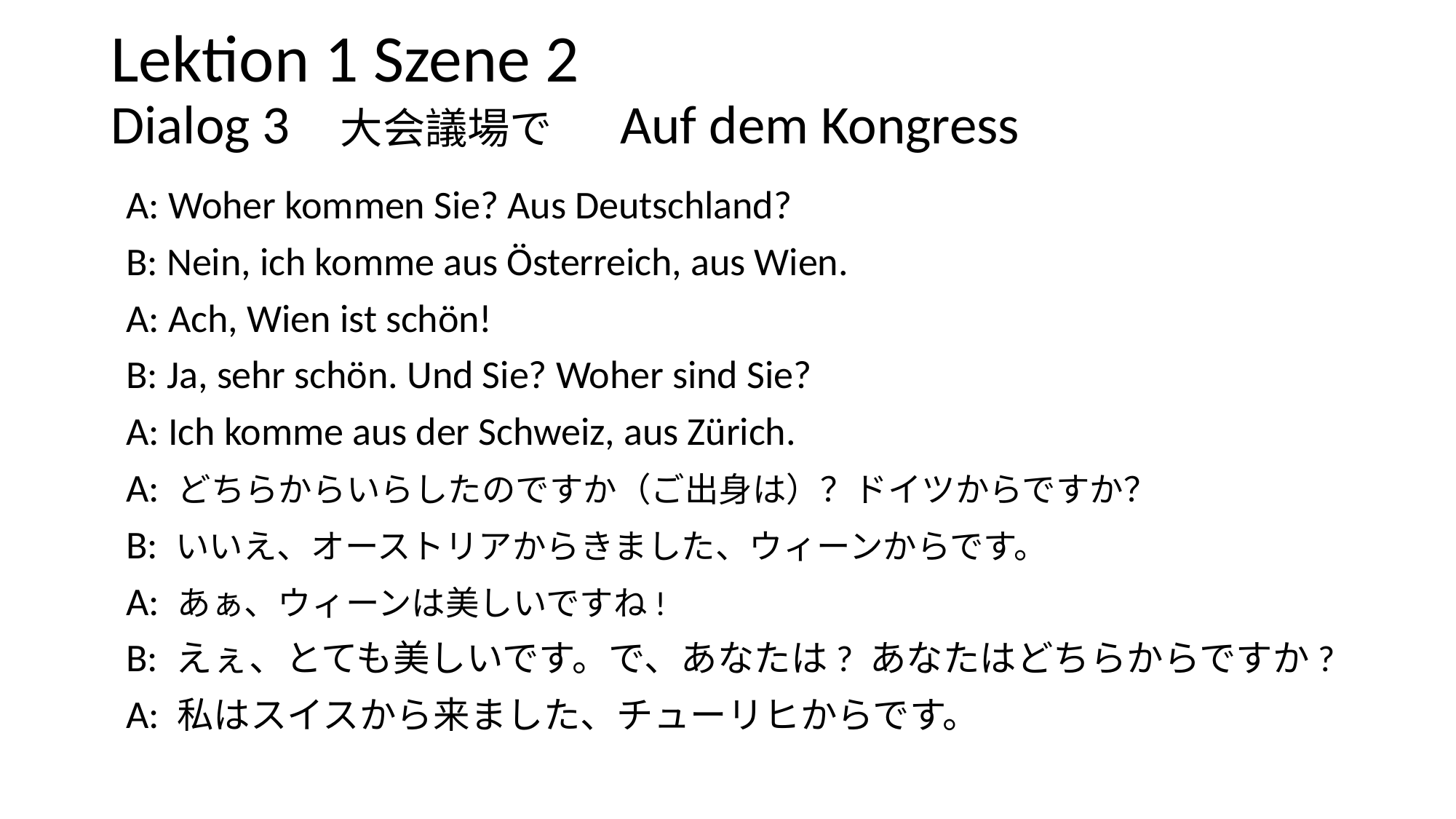

# Lektion 1 Szene 2 Dialog 3   大会議場で　Auf dem Kongress
A: Woher kommen Sie? Aus Deutschland?
B: Nein, ich komme aus Österreich, aus Wien.
A: Ach, Wien ist schön!
B: Ja, sehr schön. Und Sie? Woher sind Sie?
A: Ich komme aus der Schweiz, aus Zürich.
A: どちらからいらしたのですか（ご出身は）？ドイツからですか？
B: いいえ、オーストリアからきました、ウィーンからです。
A: あぁ、ウィーンは美しいですね!
B: えぇ、とても美しいです。で、あなたは? あなたはどちらからですか?
A: 私はスイスから来ました、チューリヒからです。